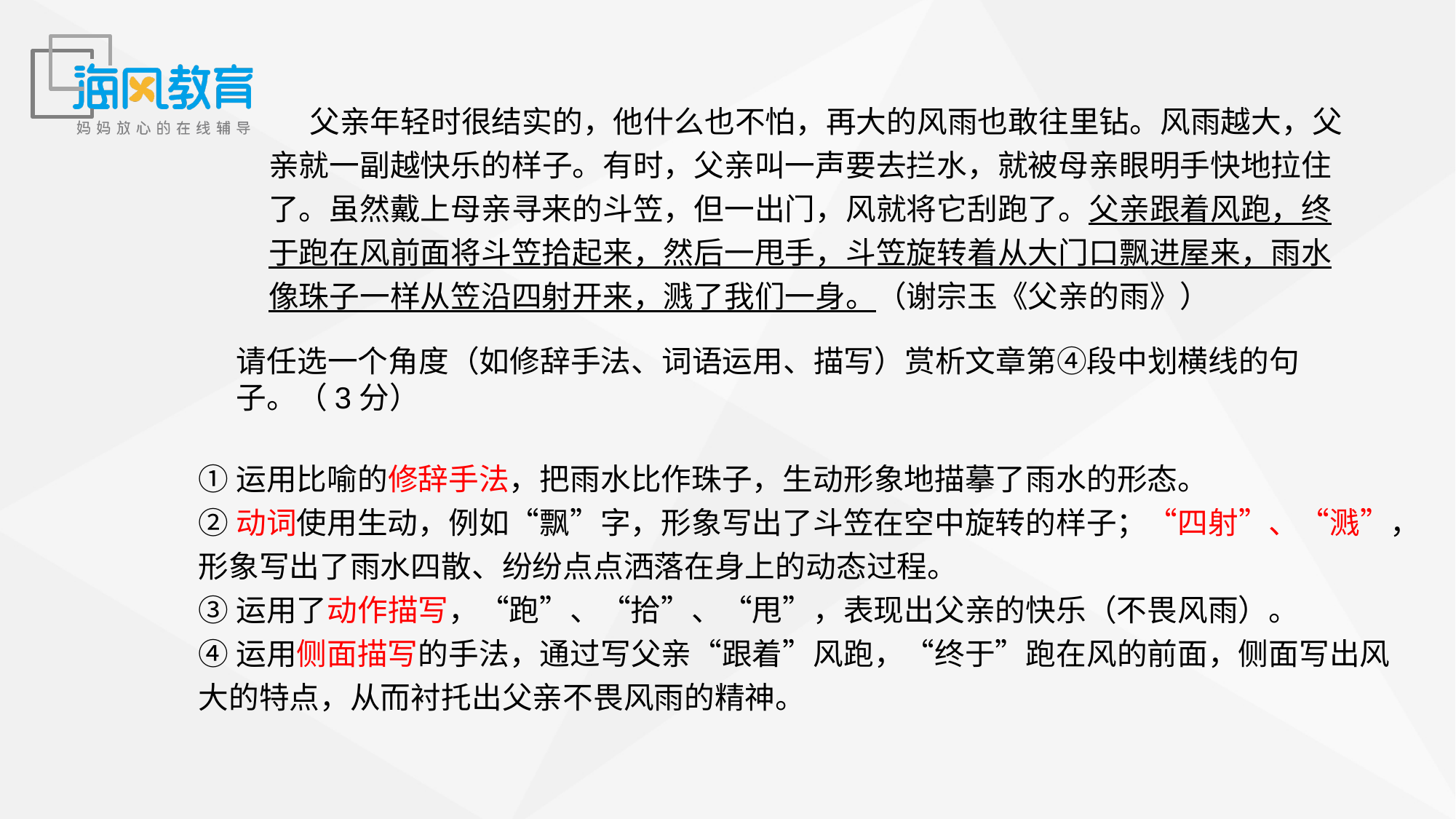

父亲年轻时很结实的，他什么也不怕，再大的风雨也敢往里钻。风雨越大，父亲就一副越快乐的样子。有时，父亲叫一声要去拦水，就被母亲眼明手快地拉住了。虽然戴上母亲寻来的斗笠，但一出门，风就将它刮跑了。父亲跟着风跑，终于跑在风前面将斗笠拾起来，然后一甩手，斗笠旋转着从大门口飘进屋来，雨水像珠子一样从笠沿四射开来，溅了我们一身。（谢宗玉《父亲的雨》）
请任选一个角度（如修辞手法、词语运用、描写）赏析文章第④段中划横线的句子。（3分）
①运用比喻的修辞手法，把雨水比作珠子，生动形象地描摹了雨水的形态。
②动词使用生动，例如“飘”字，形象写出了斗笠在空中旋转的样子；“四射”、“溅”，形象写出了雨水四散、纷纷点点洒落在身上的动态过程。
③运用了动作描写，“跑”、“拾”、“甩”，表现出父亲的快乐（不畏风雨）。
④运用侧面描写的手法，通过写父亲“跟着”风跑，“终于”跑在风的前面，侧面写出风大的特点，从而衬托出父亲不畏风雨的精神。